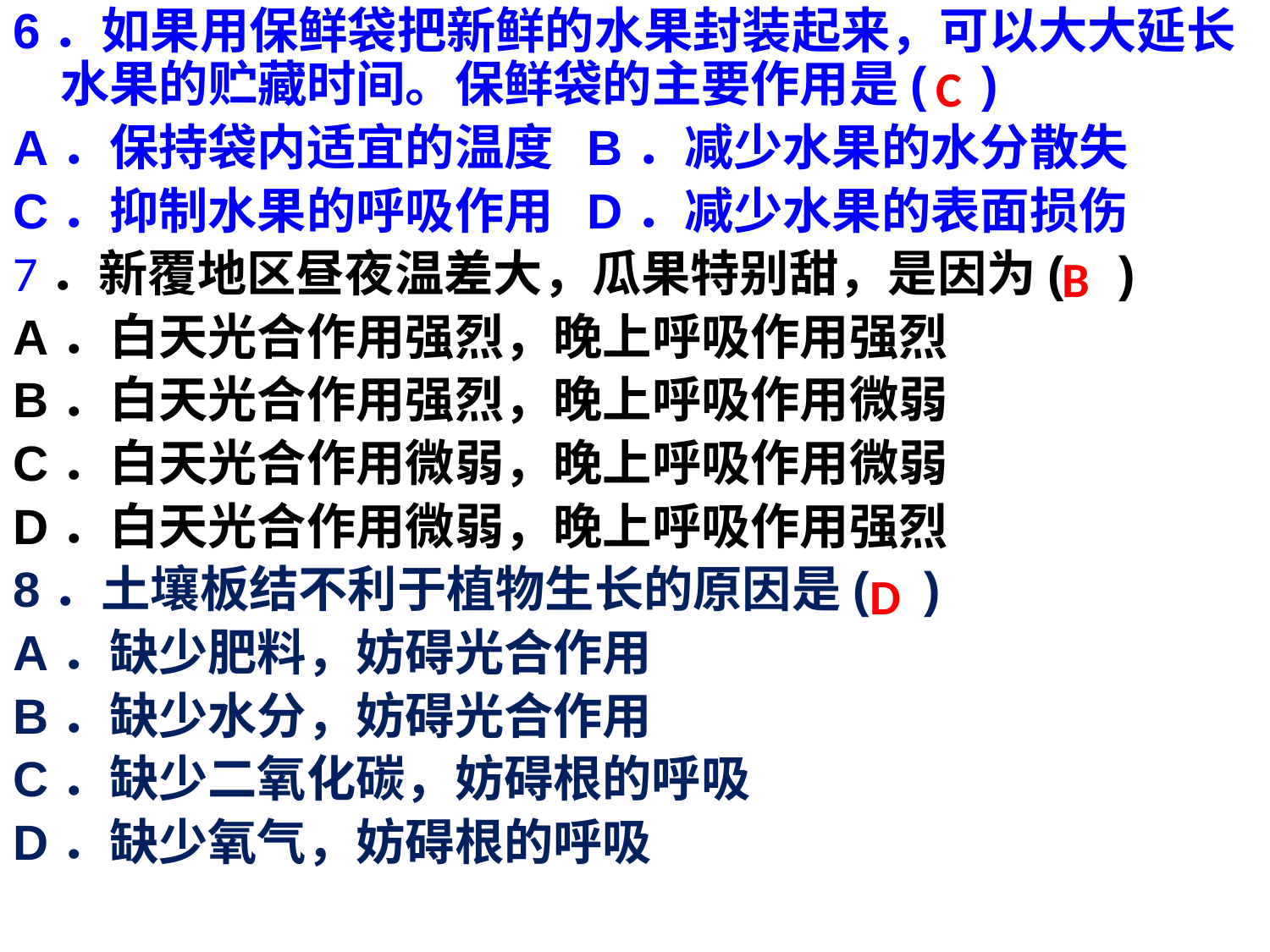

6．如果用保鲜袋把新鲜的水果封装起来，可以大大延长水果的贮藏时间。保鲜袋的主要作用是(    )
A．保持袋内适宜的温度  B．减少水果的水分散失
C．抑制水果的呼吸作用  D．减少水果的表面损伤
7．新覆地区昼夜温差大，瓜果特别甜，是因为(    )
A．白天光合作用强烈，晚上呼吸作用强烈
B．白天光合作用强烈，晚上呼吸作用微弱
C．白天光合作用微弱，晚上呼吸作用微弱
D．白天光合作用微弱，晚上呼吸作用强烈
8．土壤板结不利于植物生长的原因是(    )
A．缺少肥料，妨碍光合作用
B．缺少水分，妨碍光合作用
C．缺少二氧化碳，妨碍根的呼吸
D．缺少氧气，妨碍根的呼吸
C
B
D